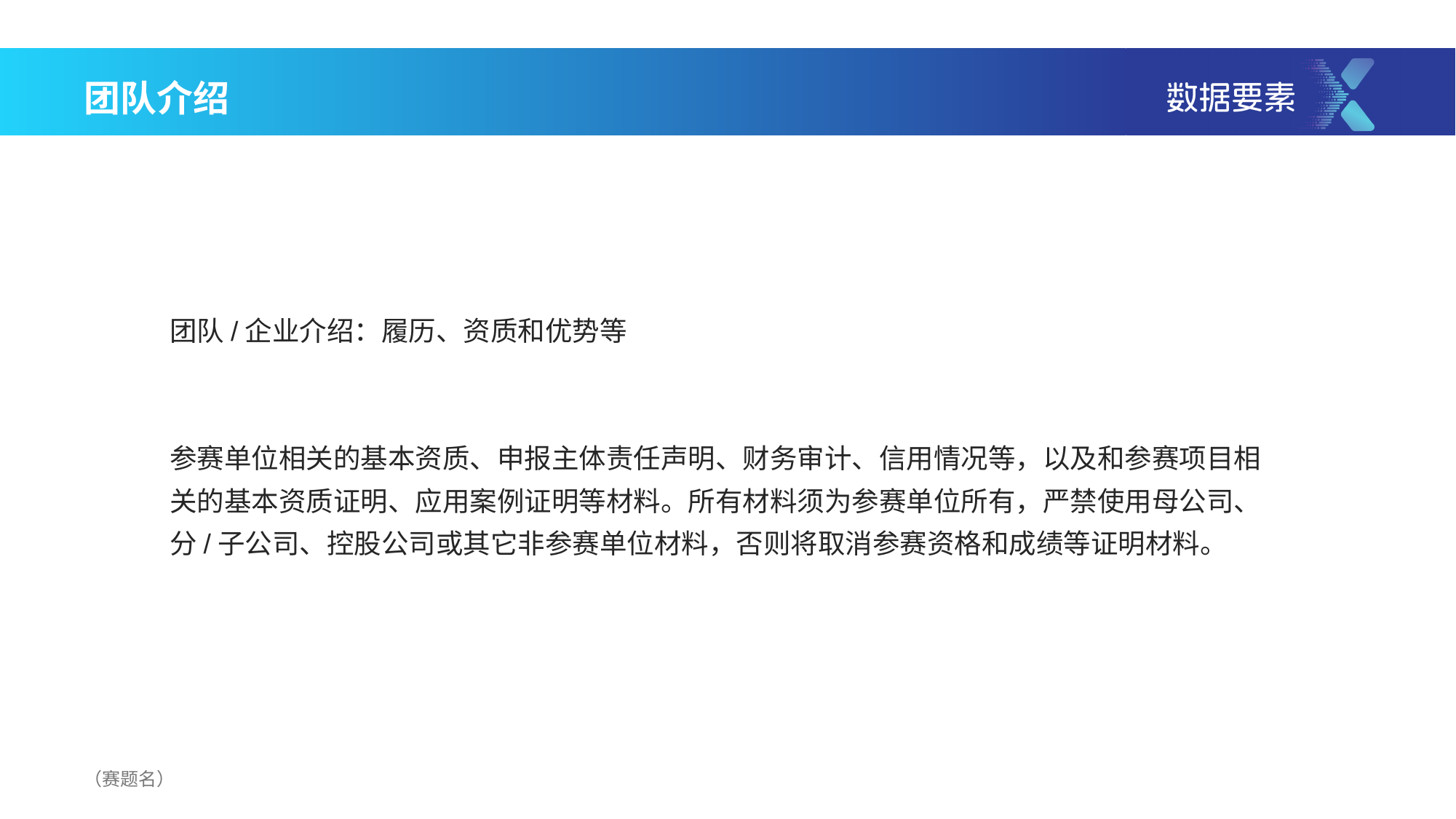

团队介绍
团队/企业介绍：履历、资质和优势等

参赛单位相关的基本资质、申报主体责任声明、财务审计、信用情况等，以及和参赛项目相关的基本资质证明、应用案例证明等材料。所有材料须为参赛单位所有，严禁使用母公司、分/子公司、控股公司或其它非参赛单位材料，否则将取消参赛资格和成绩等证明材料。

（赛题名）
9